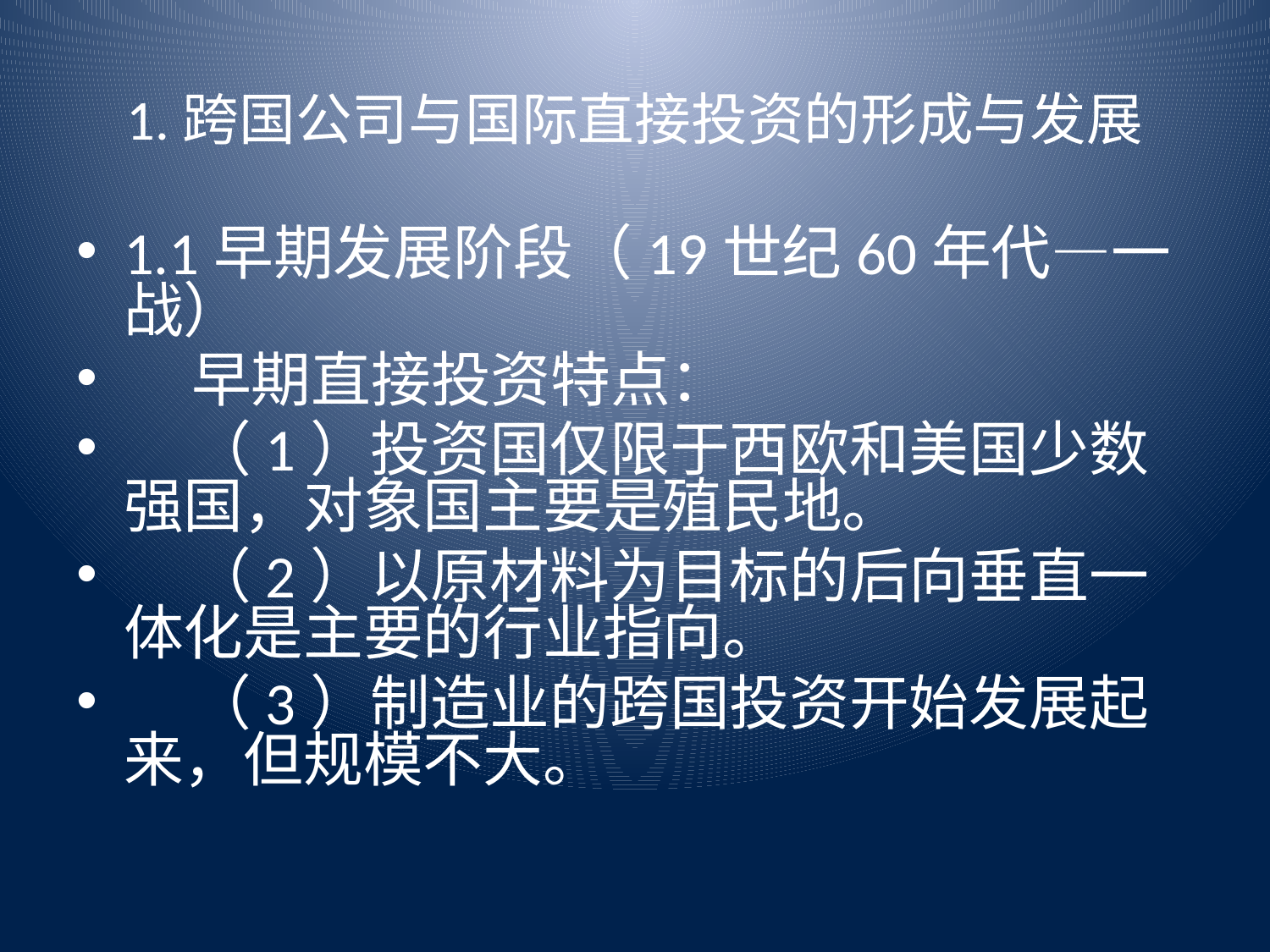

# 1.跨国公司与国际直接投资的形成与发展
1.1早期发展阶段（19世纪60年代—一战）
    早期直接投资特点：
    （1）投资国仅限于西欧和美国少数强国，对象国主要是殖民地。
    （2）以原材料为目标的后向垂直一体化是主要的行业指向。
    （3）制造业的跨国投资开始发展起来，但规模不大。